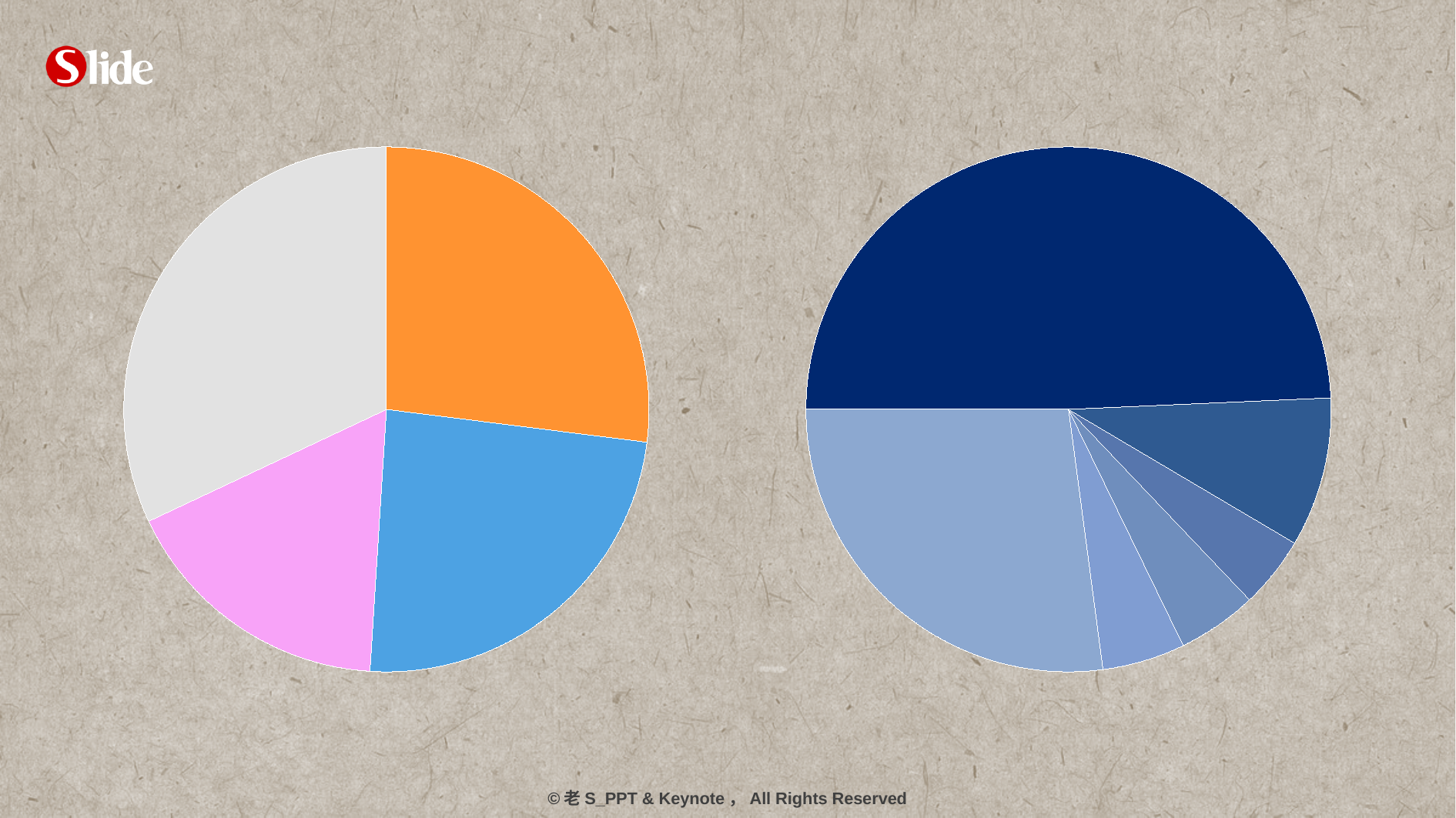

### Chart

| Category | 列1 |
|---|---|
| A | 27.0 |
| B | 24.0 |
| C | 17.0 |
| D | 32.0 |

### Chart

| Category | 列1 |
|---|---|
| A | 49.3 |
| B | 9.200000000000001 |
| C | 4.4 |
| D | 4.9 |